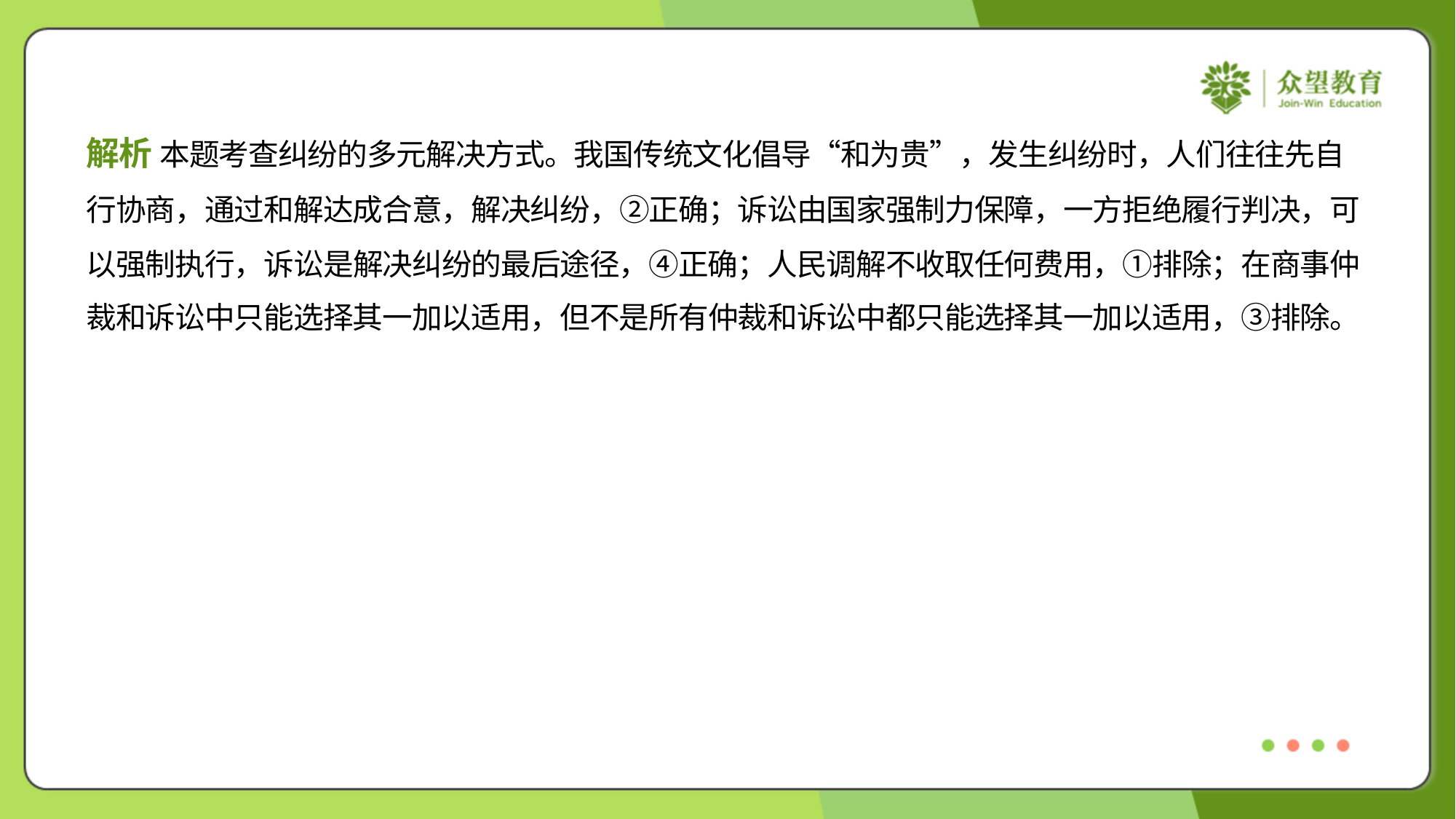

解析 本题考查纠纷的多元解决方式。我国传统文化倡导“和为贵”，发生纠纷时，人们往往先自
行协商，通过和解达成合意，解决纠纷，②正确；诉讼由国家强制力保障，一方拒绝履行判决，可
以强制执行，诉讼是解决纠纷的最后途径，④正确；人民调解不收取任何费用，①排除；在商事仲
裁和诉讼中只能选择其一加以适用，但不是所有仲裁和诉讼中都只能选择其一加以适用，③排除。